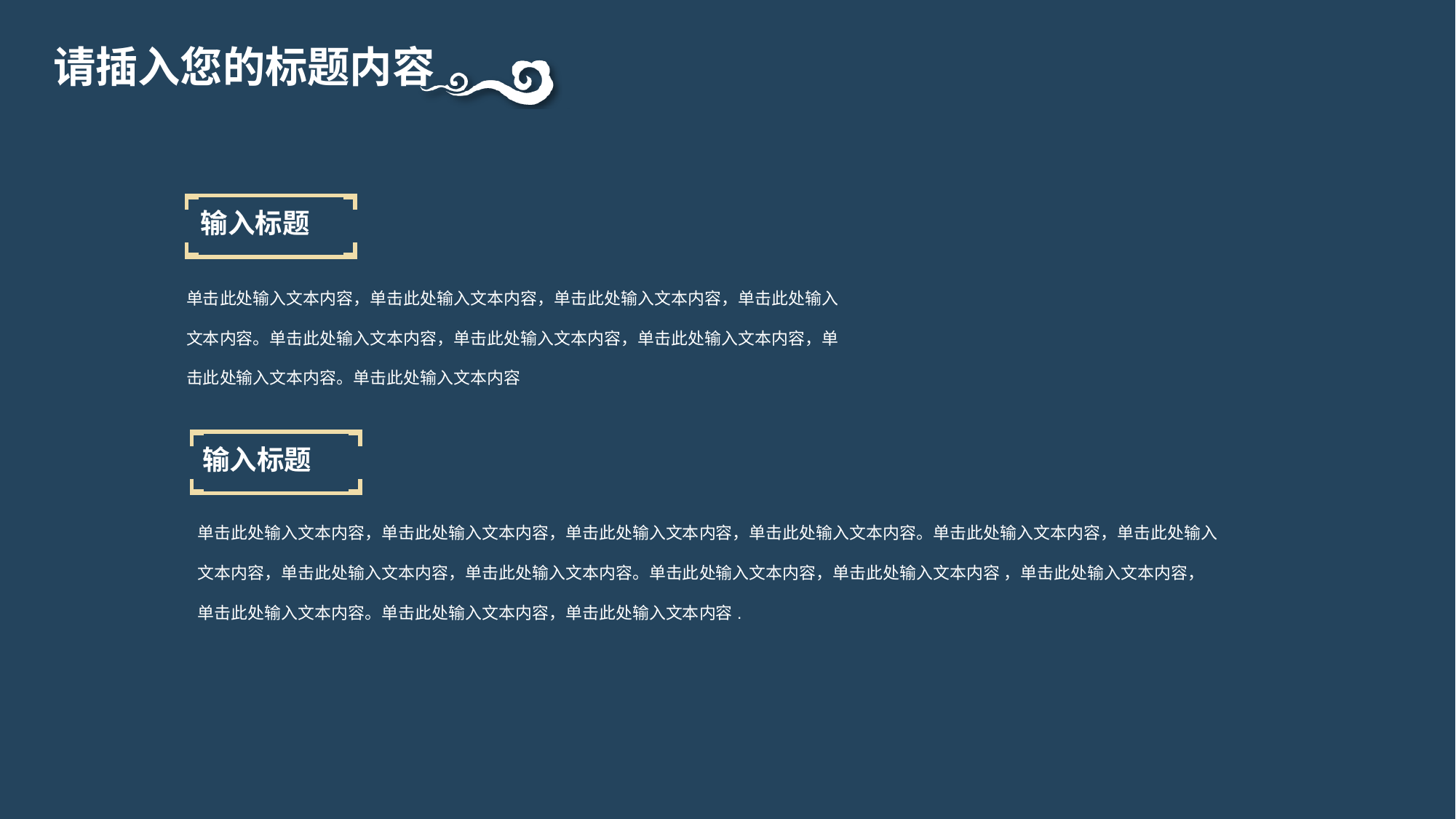

请插入您的标题内容

输入标题
单击此处输入文本内容，单击此处输入文本内容，单击此处输入文本内容，单击此处输入文本内容。单击此处输入文本内容，单击此处输入文本内容，单击此处输入文本内容，单击此处输入文本内容。单击此处输入文本内容

输入标题
单击此处输入文本内容，单击此处输入文本内容，单击此处输入文本内容，单击此处输入文本内容。单击此处输入文本内容，单击此处输入文本内容，单击此处输入文本内容，单击此处输入文本内容。单击此处输入文本内容，单击此处输入文本内容 ，单击此处输入文本内容，单击此处输入文本内容。单击此处输入文本内容，单击此处输入文本内容.